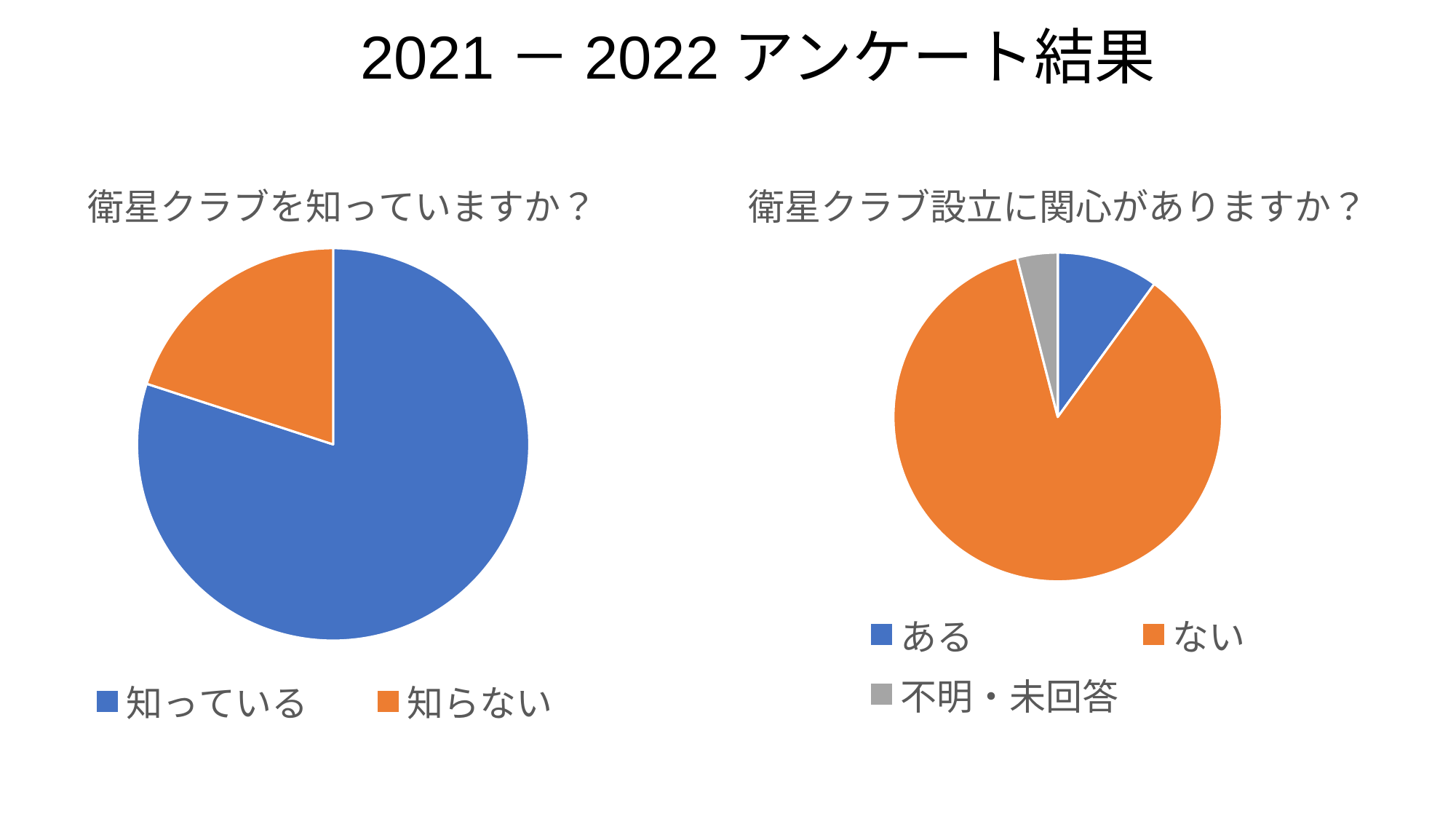

# 2021－2022アンケート結果

### Chart: 衛星クラブを知っていますか？

| Category |  |
|---|---|
| 知っている | 80.0 |
| 知らない | 20.0 |

### Chart: 衛星クラブ設立に関心がありますか？

| Category |  |
|---|---|
| ある | 10.0 |
| ない | 86.0 |
| 不明・未回答 | 4.0 |